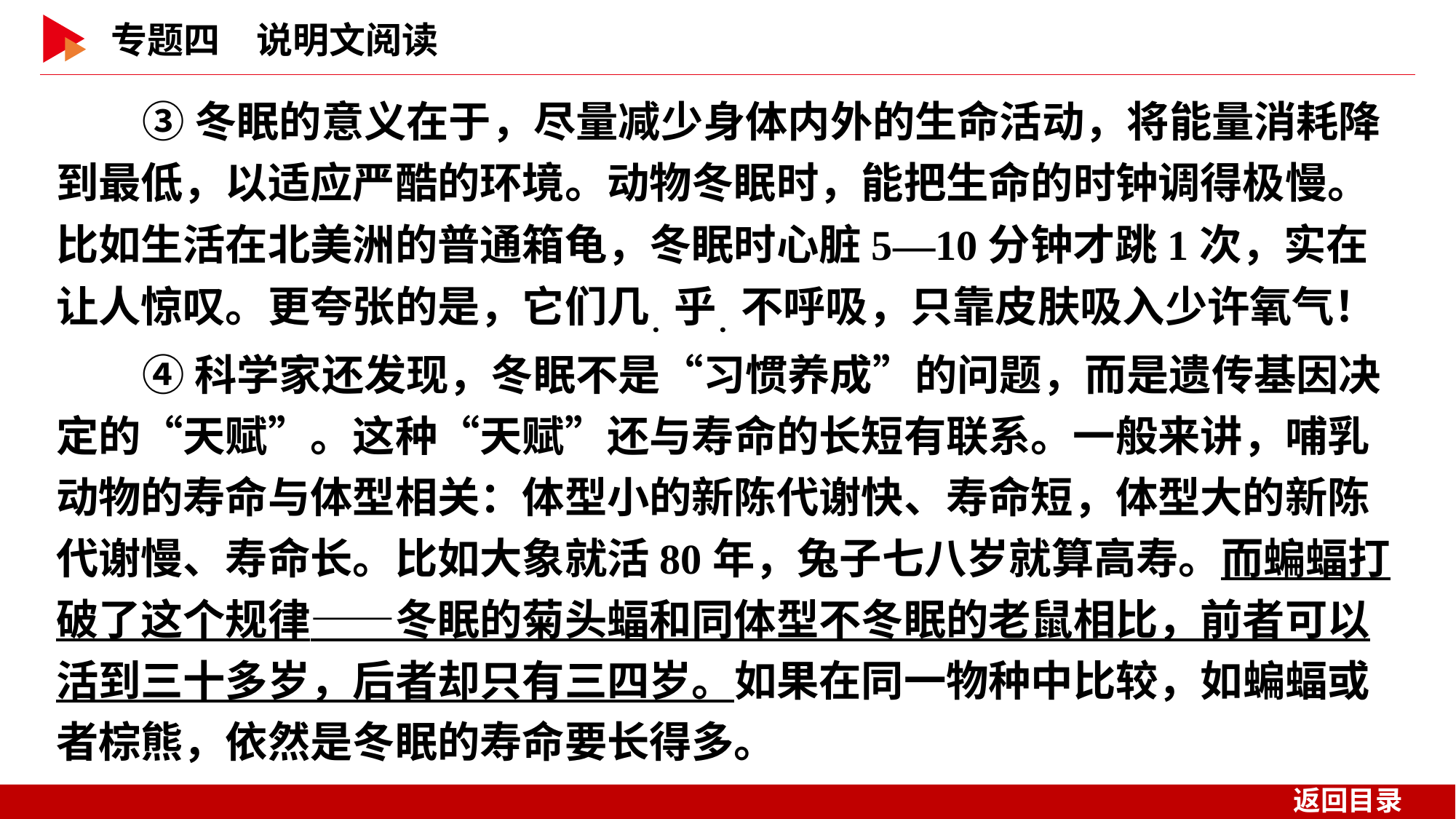

③冬眠的意义在于，尽量减少身体内外的生命活动，将能量消耗降到最低，以适应严酷的环境。动物冬眠时，能把生命的时钟调得极慢。比如生活在北美洲的普通箱龟，冬眠时心脏5—10分钟才跳1次，实在让人惊叹。更夸张的是，它们几．乎．不呼吸，只靠皮肤吸入少许氧气！
④科学家还发现，冬眠不是“习惯养成”的问题，而是遗传基因决定的“天赋”。这种“天赋”还与寿命的长短有联系。一般来讲，哺乳动物的寿命与体型相关：体型小的新陈代谢快、寿命短，体型大的新陈代谢慢、寿命长。比如大象就活80年，兔子七八岁就算高寿。而蝙蝠打破了这个规律——冬眠的菊头蝠和同体型不冬眠的老鼠相比，前者可以活到三十多岁，后者却只有三四岁。如果在同一物种中比较，如蝙蝠或者棕熊，依然是冬眠的寿命要长得多。